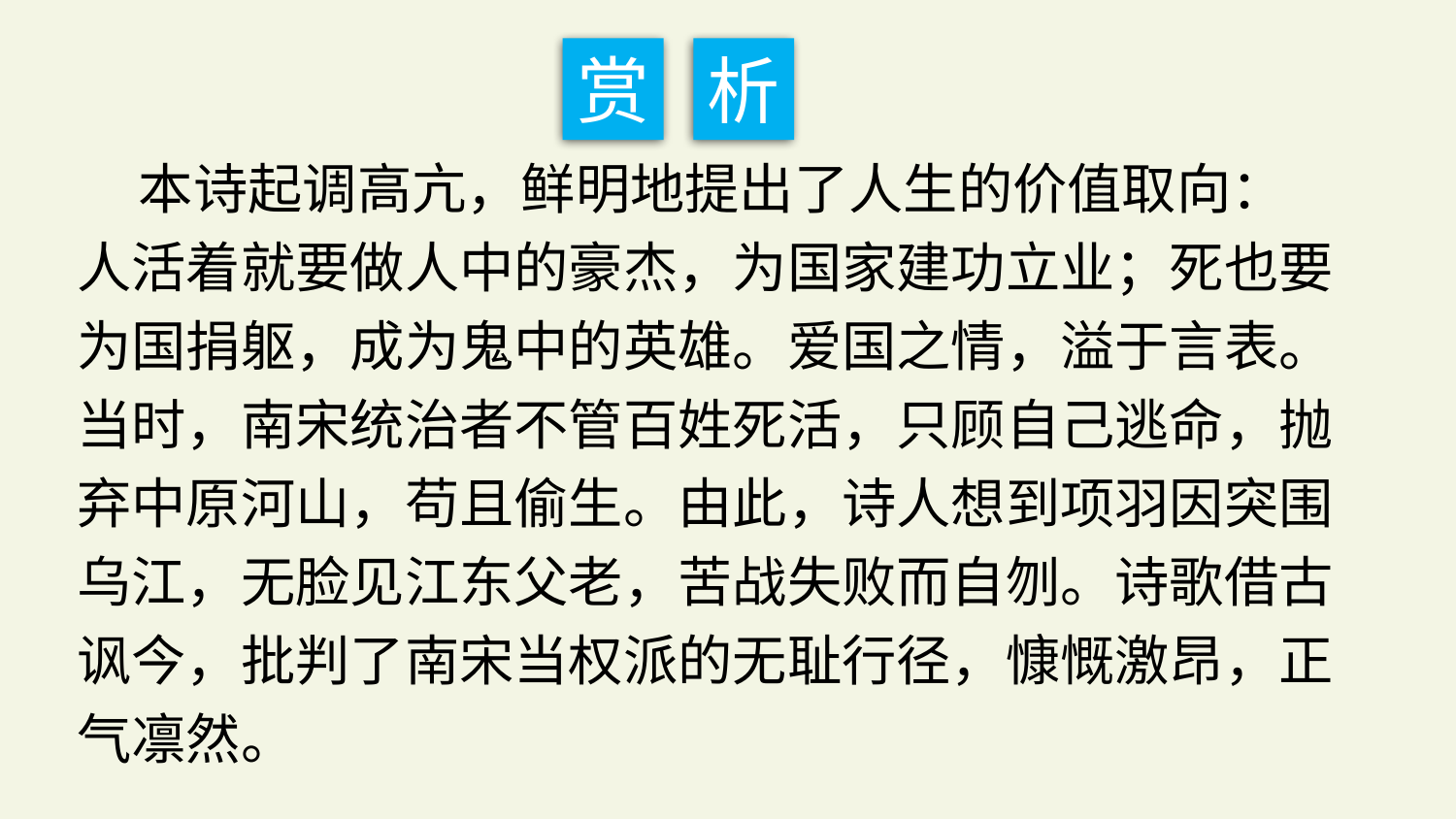

赏
析
    本诗起调高亢，鲜明地提出了人生的价值取向：人活着就要做人中的豪杰，为国家建功立业；死也要为国捐躯，成为鬼中的英雄。爱国之情，溢于言表。当时，南宋统治者不管百姓死活，只顾自己逃命，抛弃中原河山，苟且偷生。由此，诗人想到项羽因突围乌江，无脸见江东父老，苦战失败而自刎。诗歌借古讽今，批判了南宋当权派的无耻行径，慷慨激昂，正气凛然。